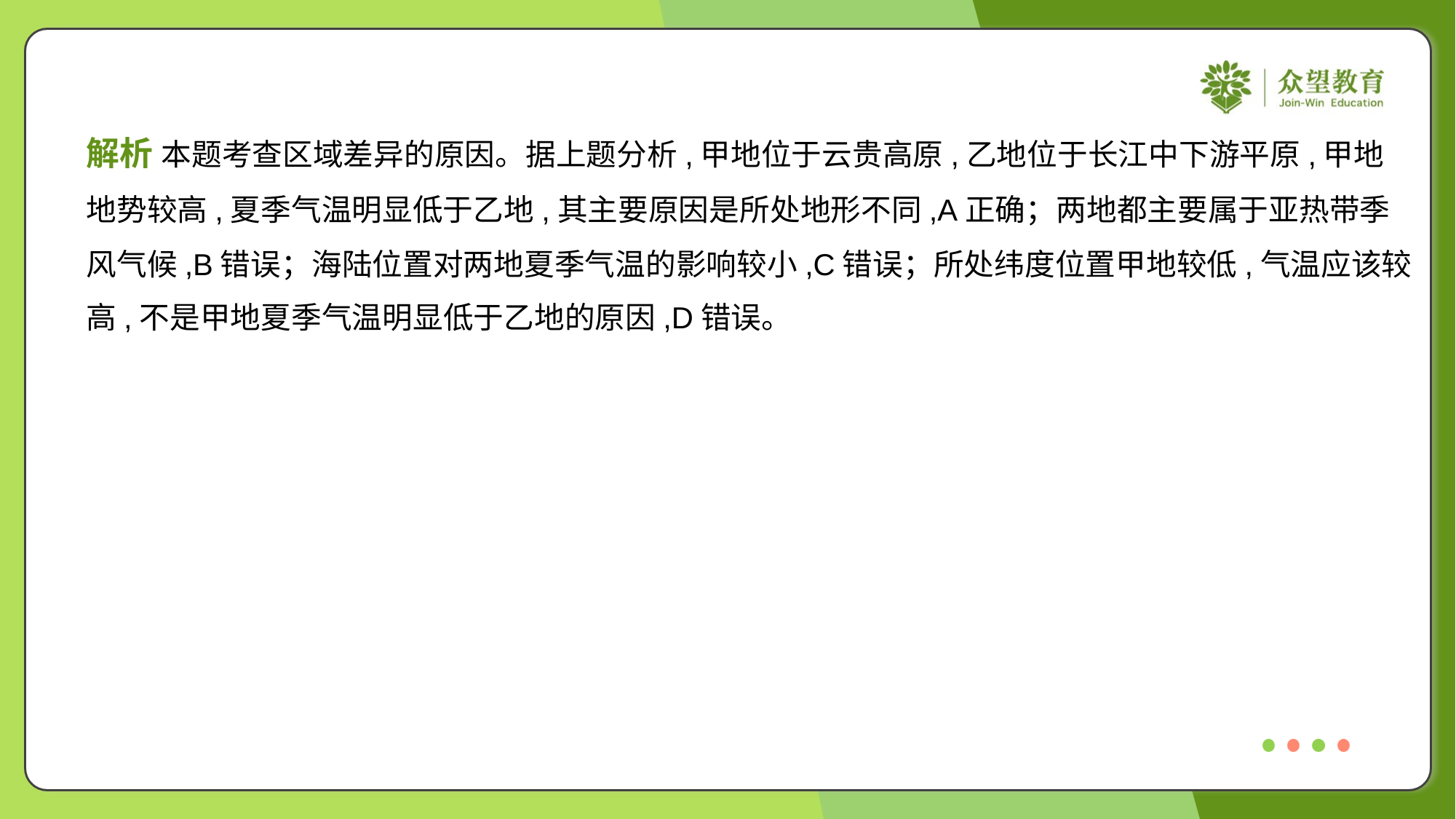

解析 本题考查区域差异的原因。据上题分析,甲地位于云贵高原,乙地位于长江中下游平原,甲地
地势较高,夏季气温明显低于乙地,其主要原因是所处地形不同,A正确；两地都主要属于亚热带季
风气候,B错误；海陆位置对两地夏季气温的影响较小,C错误；所处纬度位置甲地较低,气温应该较
高,不是甲地夏季气温明显低于乙地的原因,D错误。